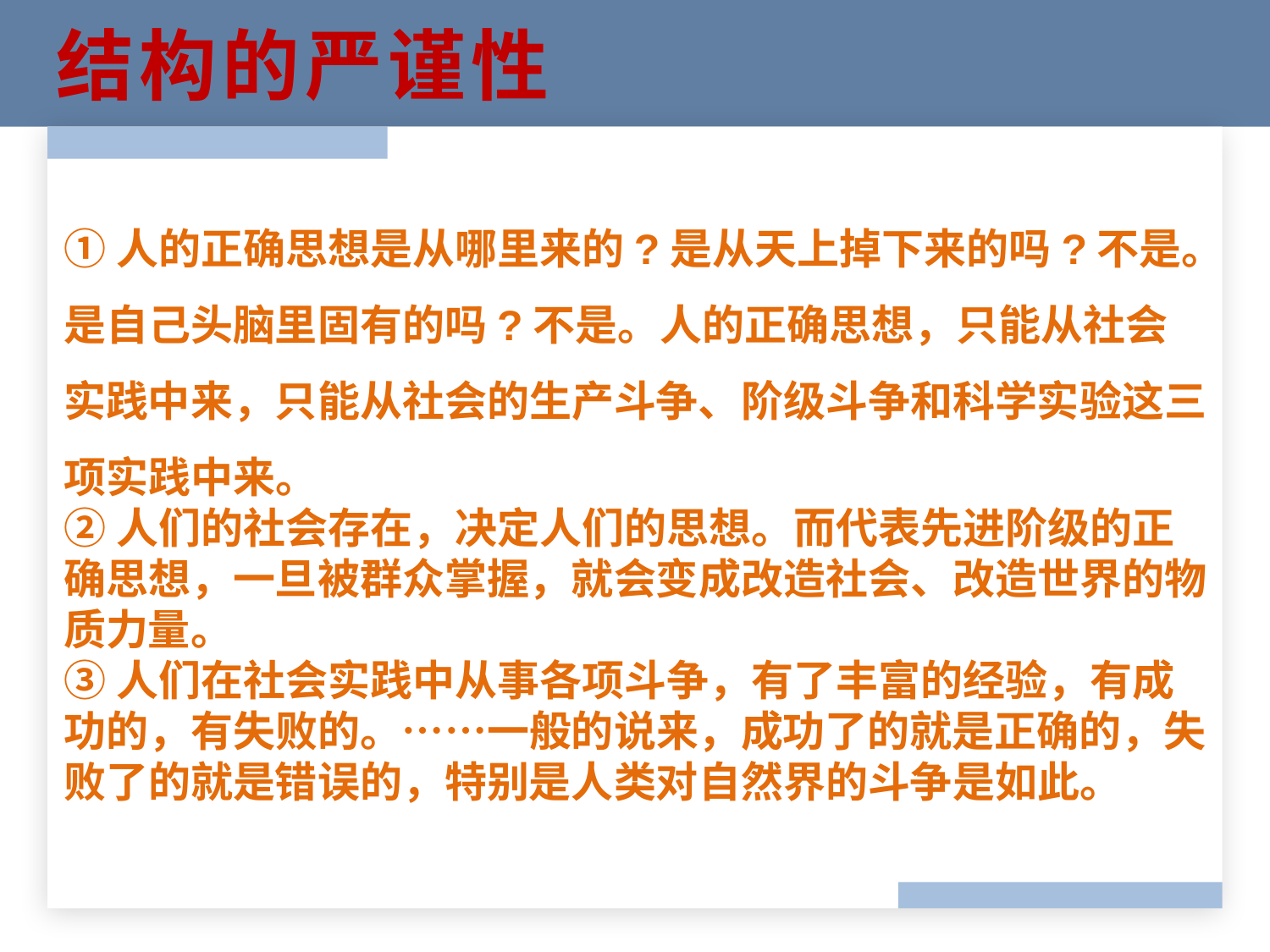

结构的严谨性

①人的正确思想是从哪里来的?是从天上掉下来的吗?不是。是自己头脑里固有的吗?不是。人的正确思想，只能从社会实践中来，只能从社会的生产斗争、阶级斗争和科学实验这三项实践中来。
②人们的社会存在，决定人们的思想。而代表先进阶级的正确思想，一旦被群众掌握，就会变成改造社会、改造世界的物质力量。
③人们在社会实践中从事各项斗争，有了丰富的经验，有成功的，有失败的。……一般的说来，成功了的就是正确的，失败了的就是错误的，特别是人类对自然界的斗争是如此。